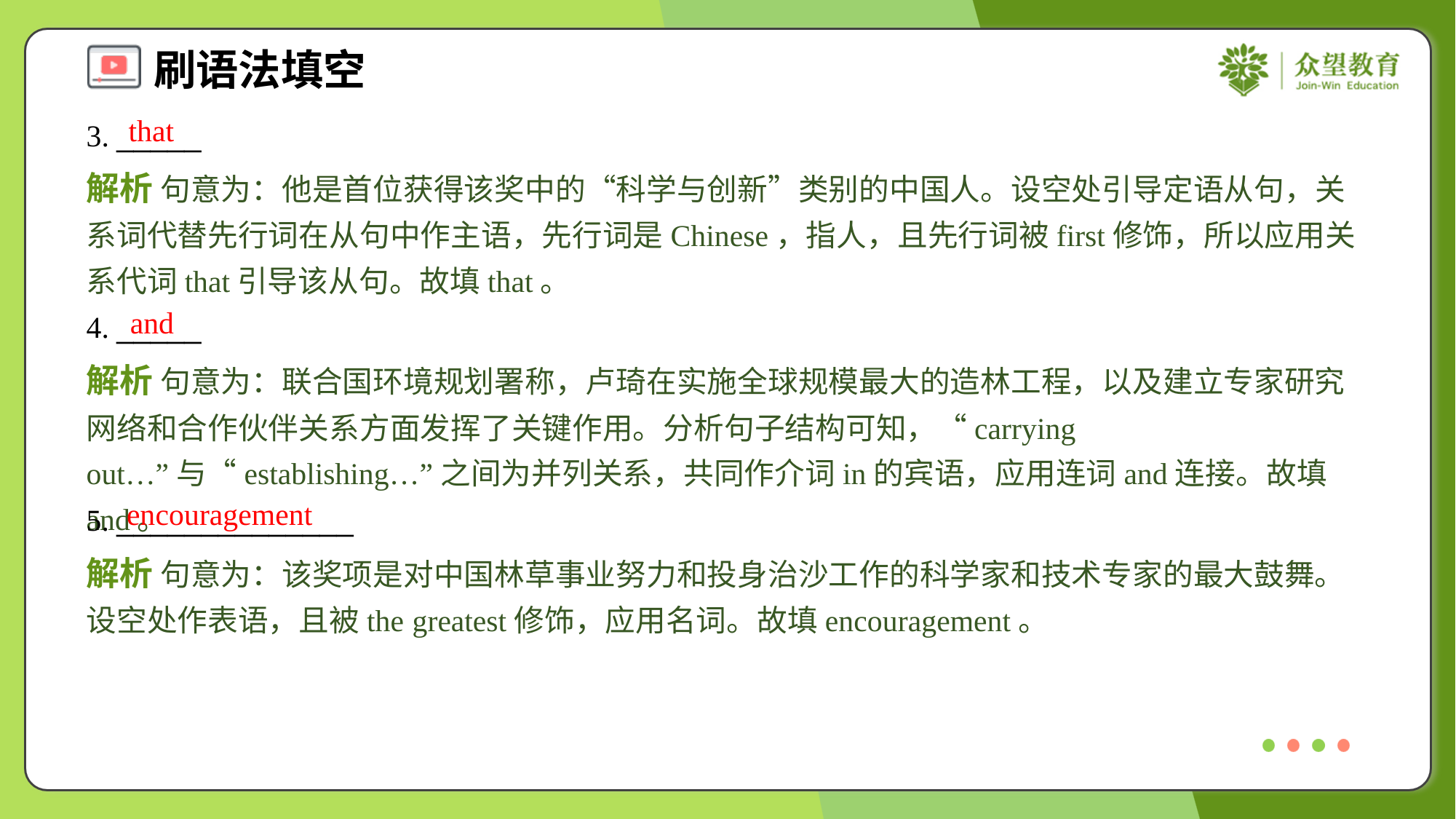

that
3. _____
解析 句意为：他是首位获得该奖中的“科学与创新”类别的中国人。设空处引导定语从句，关系词代替先行词在从句中作主语，先行词是Chinese，指人，且先行词被first修饰，所以应用关系代词that引导该从句。故填that。
and
4. _____
解析 句意为：联合国环境规划署称，卢琦在实施全球规模最大的造林工程，以及建立专家研究网络和合作伙伴关系方面发挥了关键作用。分析句子结构可知，“carrying out…”与“establishing…”之间为并列关系，共同作介词in的宾语，应用连词and连接。故填and。
encouragement
5. ______________
解析 句意为：该奖项是对中国林草事业努力和投身治沙工作的科学家和技术专家的最大鼓舞。设空处作表语，且被the greatest修饰，应用名词。故填encouragement。